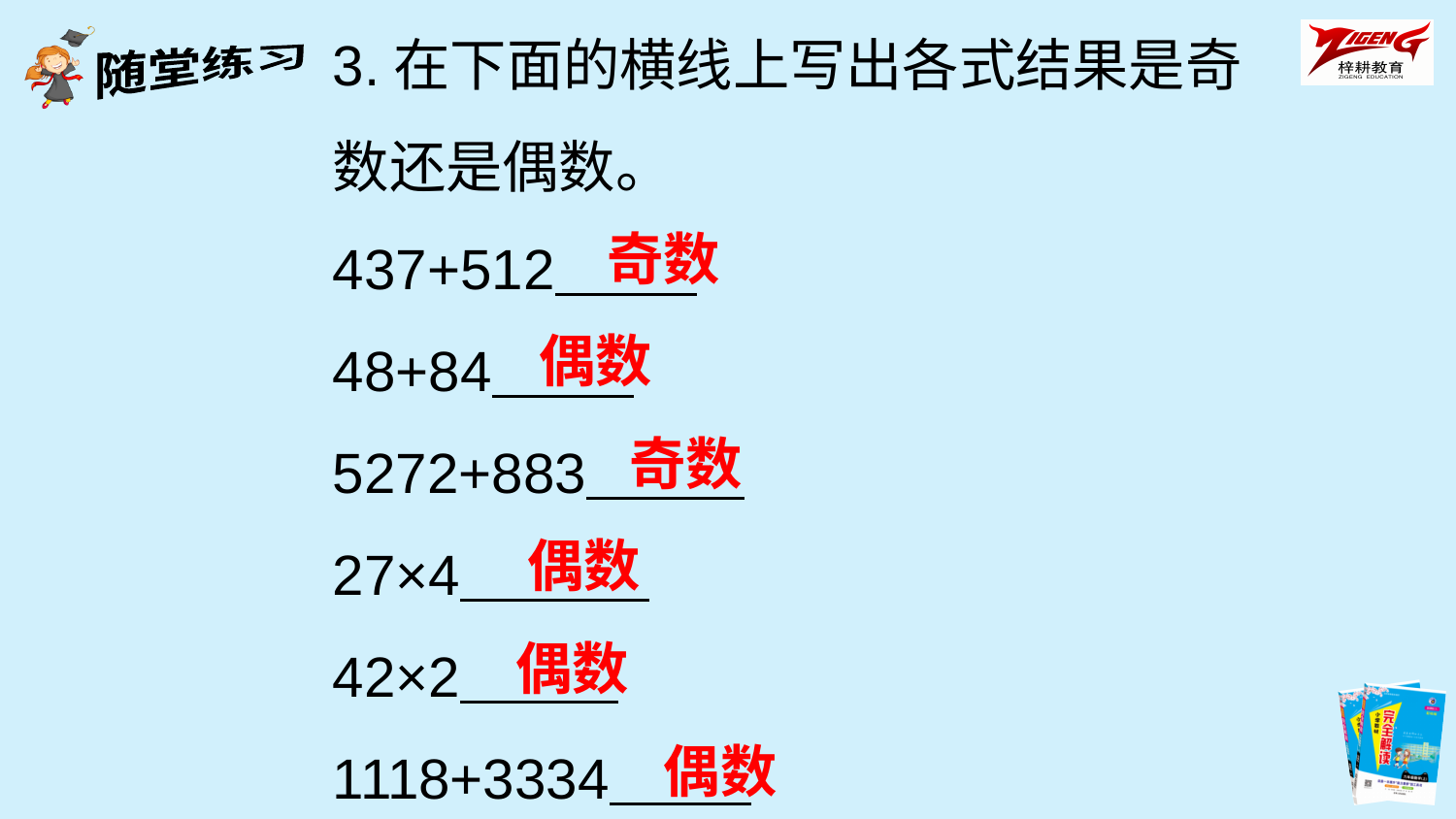

3.在下面的横线上写出各式结果是奇数还是偶数。
437+512         .
48+84         .
5272+883          .
27×4            .
42×2          .
1118+3334         .
奇数
偶数
奇数
偶数
偶数
偶数